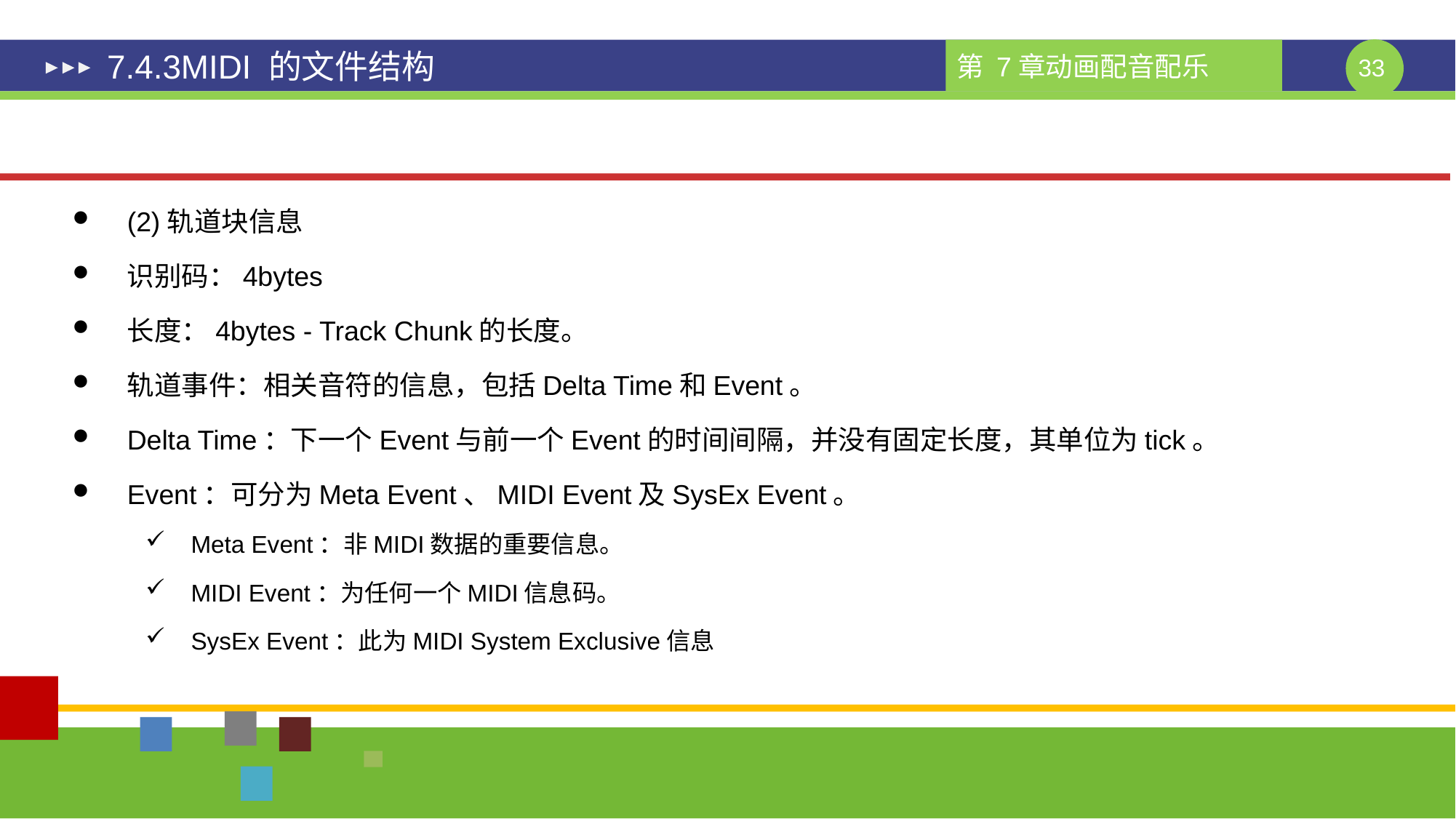

# 7.4.3MIDI 的文件结构

(2)轨道块信息
识别码：4bytes
长度：4bytes - Track Chunk的长度。
轨道事件：相关音符的信息，包括Delta Time和Event。
Delta Time：下一个Event与前一个Event的时间间隔，并没有固定长度，其单位为tick。
Event：可分为Meta Event、MIDI Event及SysEx Event。
Meta Event：非MIDI数据的重要信息。
MIDI Event：为任何一个MIDI信息码。
SysEx Event：此为MIDI System Exclusive信息